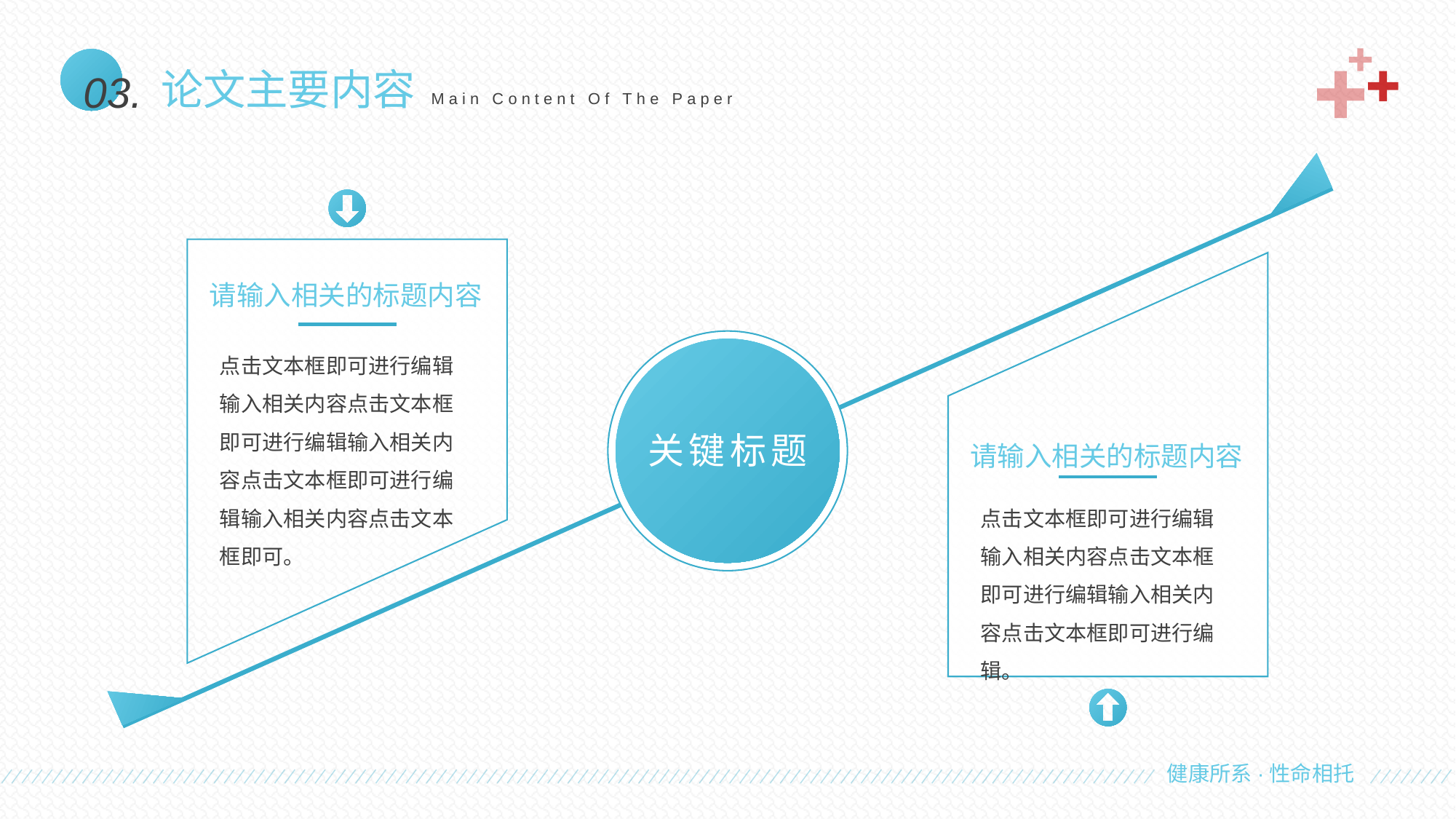

03.
论文主要内容
Main Content Of The Paper

关键标题

请输入相关的标题内容
点击文本框即可进行编辑输入相关内容点击文本框即可进行编辑输入相关内容点击文本框即可进行编辑输入相关内容点击文本框即可。

请输入相关的标题内容
点击文本框即可进行编辑输入相关内容点击文本框即可进行编辑输入相关内容点击文本框即可进行编辑。